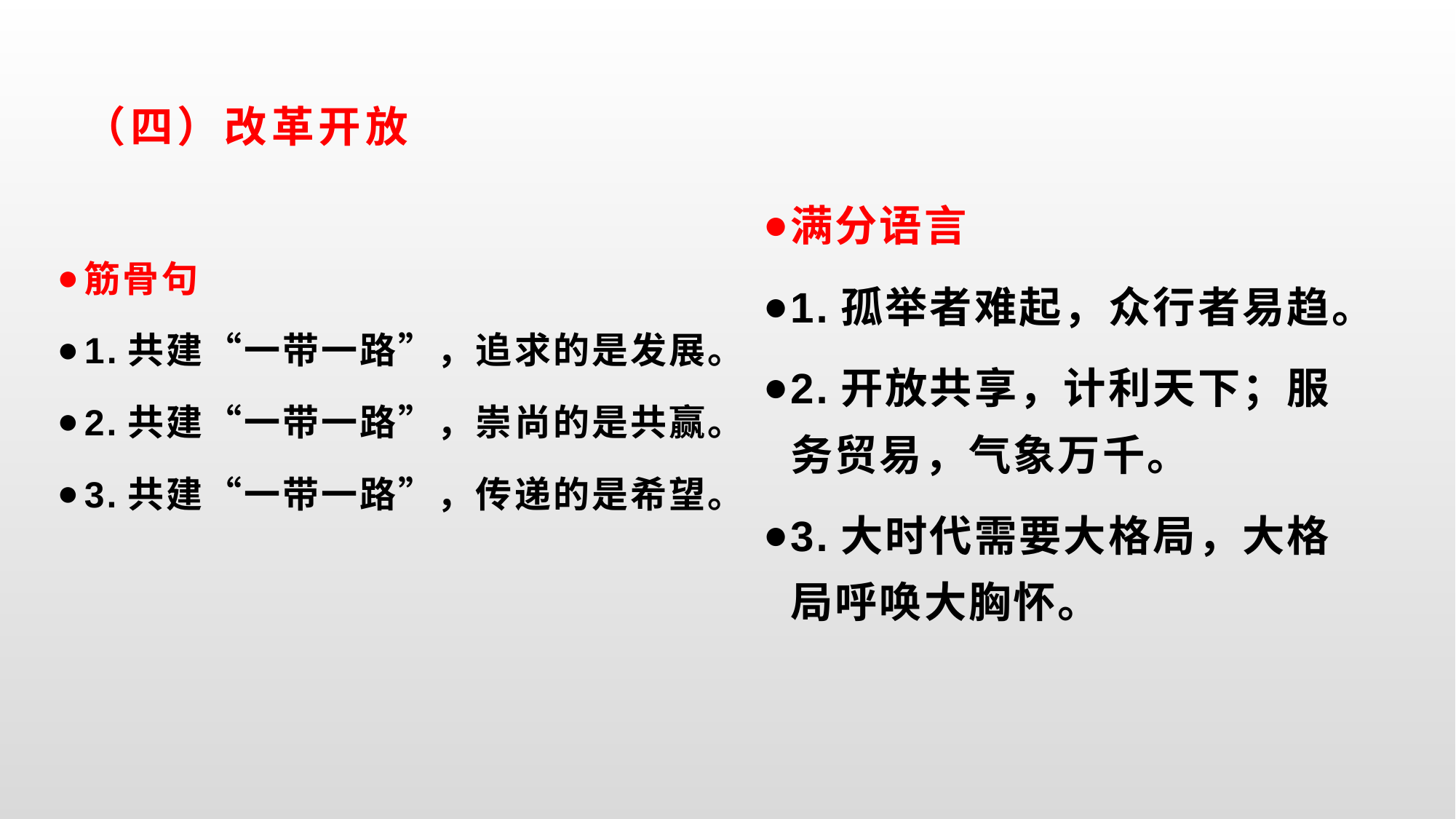

# （四）改革开放

筋骨句
1.共建“一带一路”，追求的是发展。
2.共建“一带一路”，崇尚的是共赢。
3.共建“一带一路”，传递的是希望。

满分语言
1.孤举者难起，众行者易趋。
2.开放共享，计利天下；服务贸易，气象万千。
3.大时代需要大格局，大格局呼唤大胸怀。